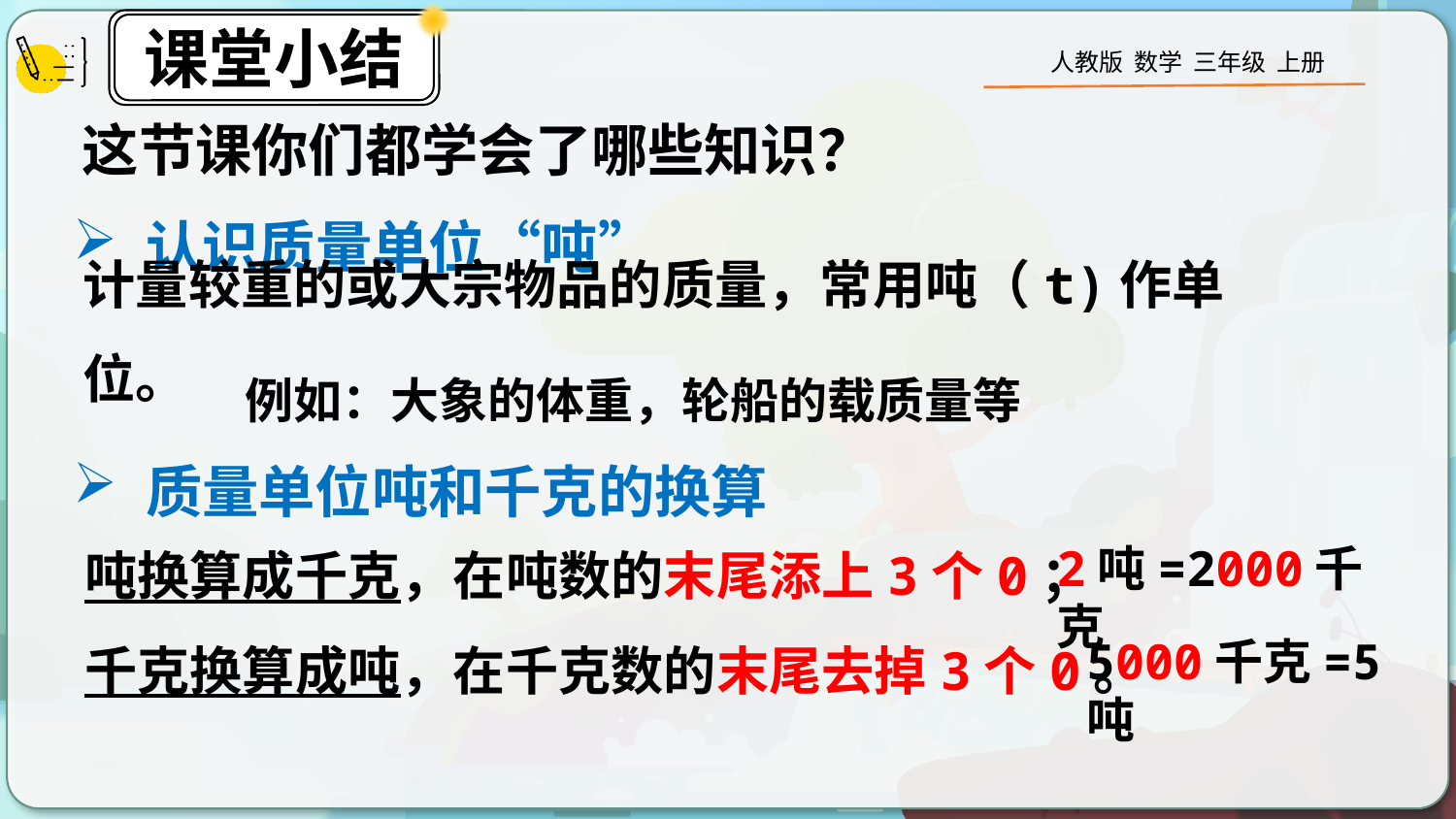

这节课你们都学会了哪些知识？
认识质量单位“吨”
计量较重的或大宗物品的质量，常用吨（t)作单位。
例如：大象的体重，轮船的载质量等
质量单位吨和千克的换算
2吨=2000千克
吨换算成千克，在吨数的末尾添上3个0；
千克换算成吨，在千克数的末尾去掉3个0。
5000千克=5吨